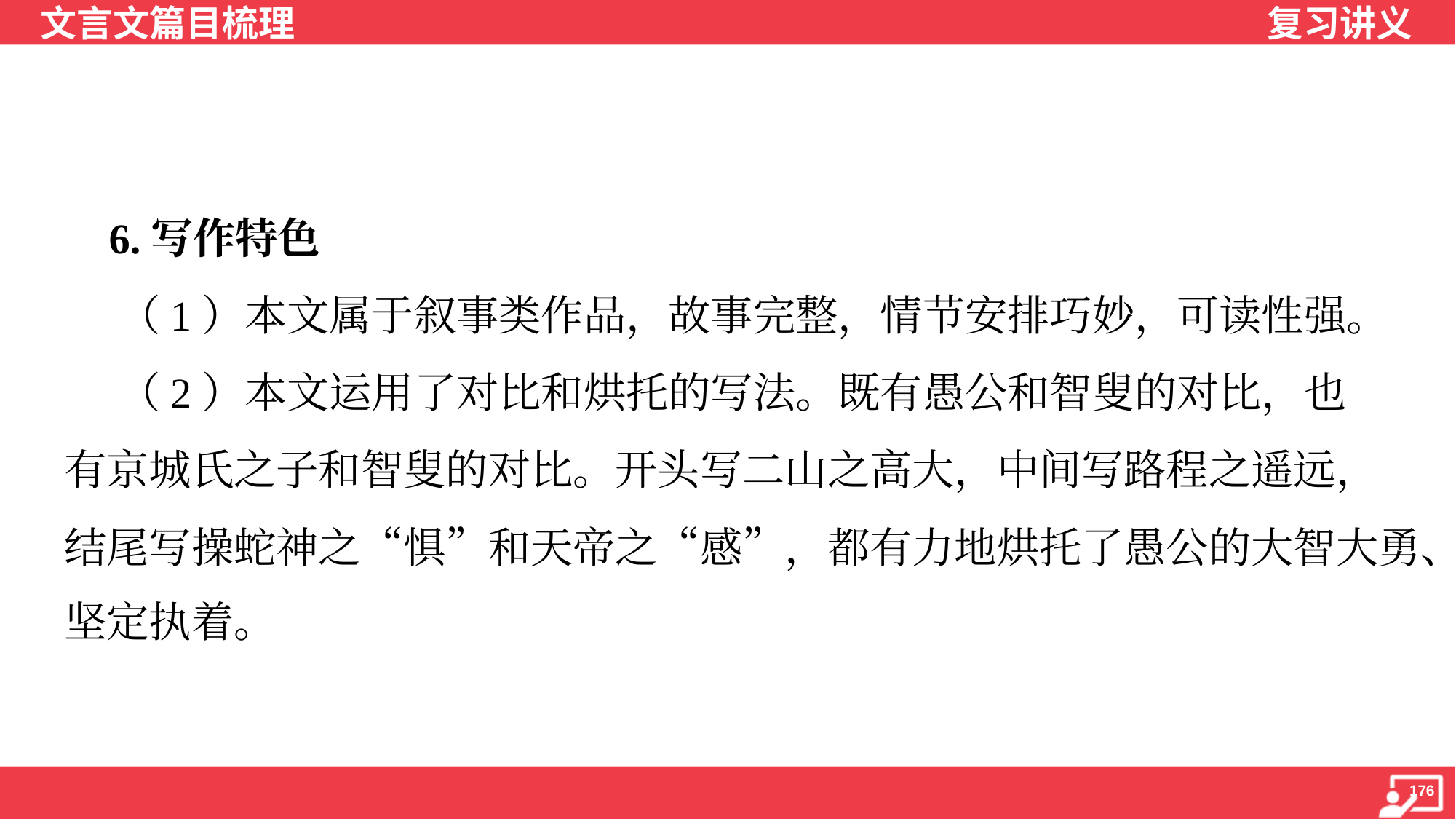

6.写作特色
    （1）本文属于叙事类作品，故事完整，情节安排巧妙，可读性强。
    （2）本文运用了对比和烘托的写法。既有愚公和智叟的对比，也
有京城氏之子和智叟的对比。开头写二山之高大，中间写路程之遥远，
结尾写操蛇神之“惧”和天帝之“感”，都有力地烘托了愚公的大智大勇、
坚定执着。